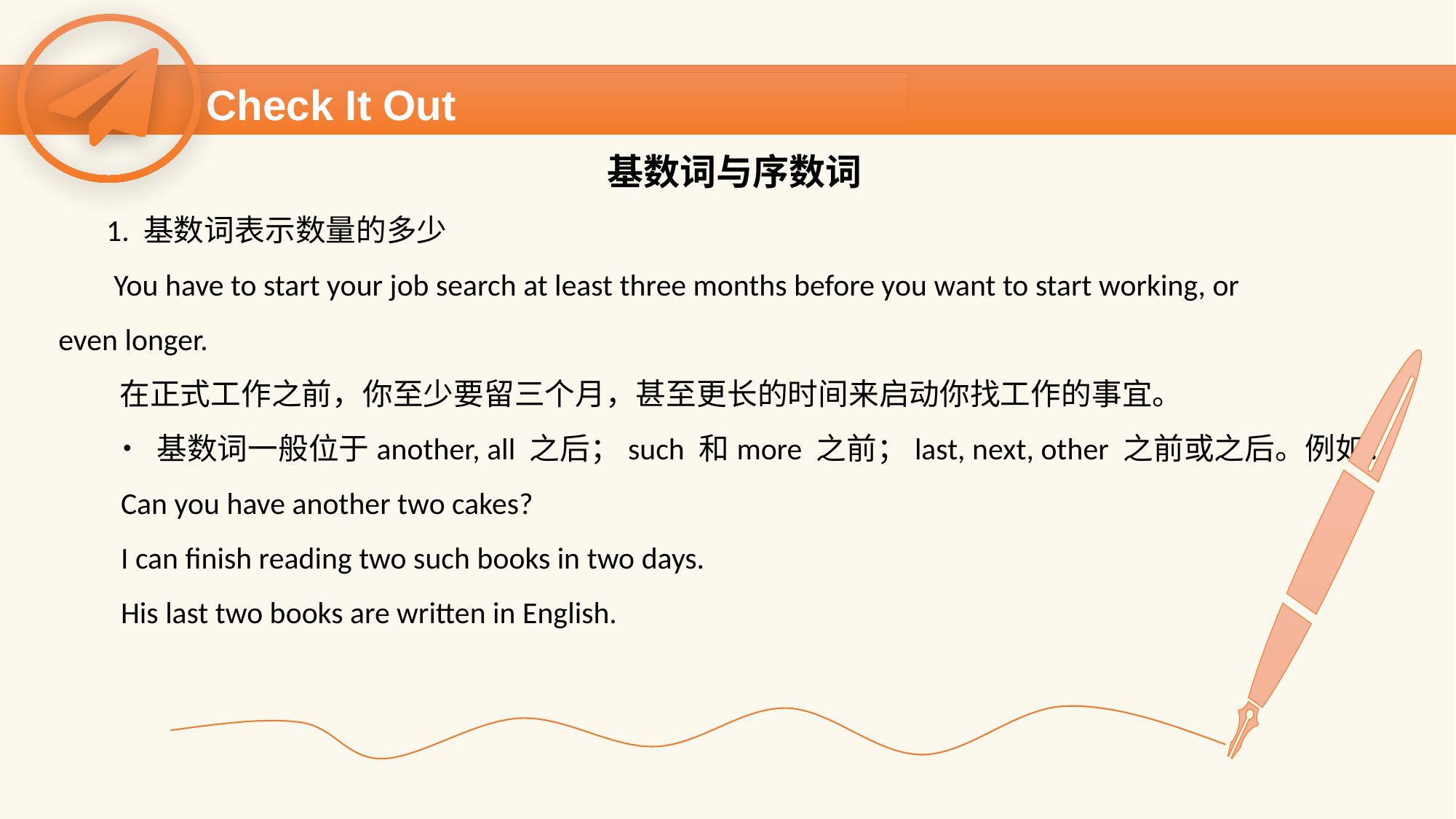

Check It Out
基数词与序数词
       1. 基数词表示数量的多少
        You have to start your job search at least three months before you want to start working, or
even longer.
        在正式工作之前，你至少要留三个月，甚至更长的时间来启动你找工作的事宜。
        • 基数词一般位于another, all 之后；such 和more 之前；last, next, other 之前或之后。例如：
         Can you have another two cakes?
         I can finish reading two such books in two days.
         His last two books are written in English.